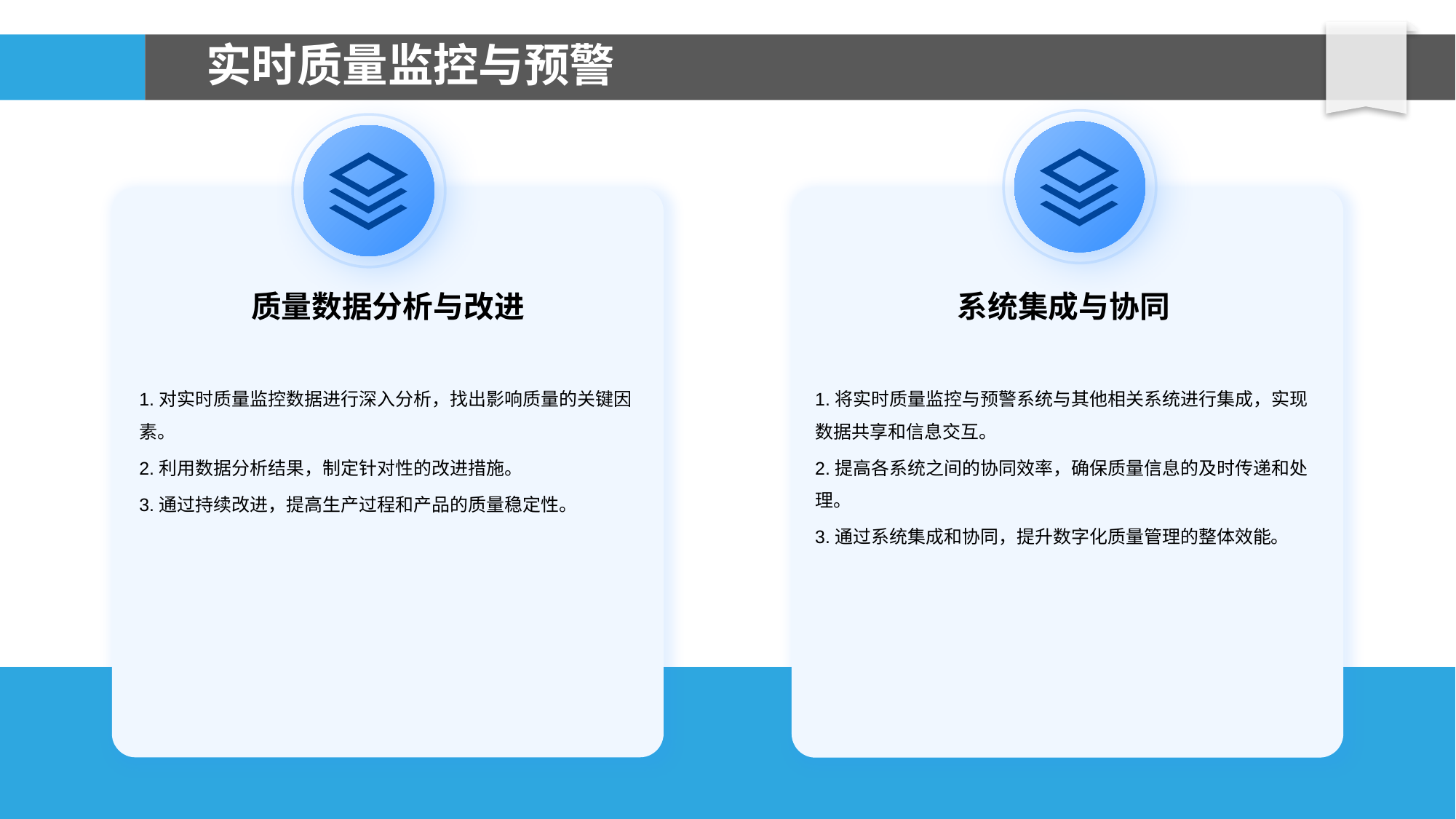

# 实时质量监控与预警
系统集成与协同
质量数据分析与改进
1.对实时质量监控数据进行深入分析，找出影响质量的关键因素。
2.利用数据分析结果，制定针对性的改进措施。
3.通过持续改进，提高生产过程和产品的质量稳定性。

1.将实时质量监控与预警系统与其他相关系统进行集成，实现数据共享和信息交互。
2.提高各系统之间的协同效率，确保质量信息的及时传递和处理。
3.通过系统集成和协同，提升数字化质量管理的整体效能。